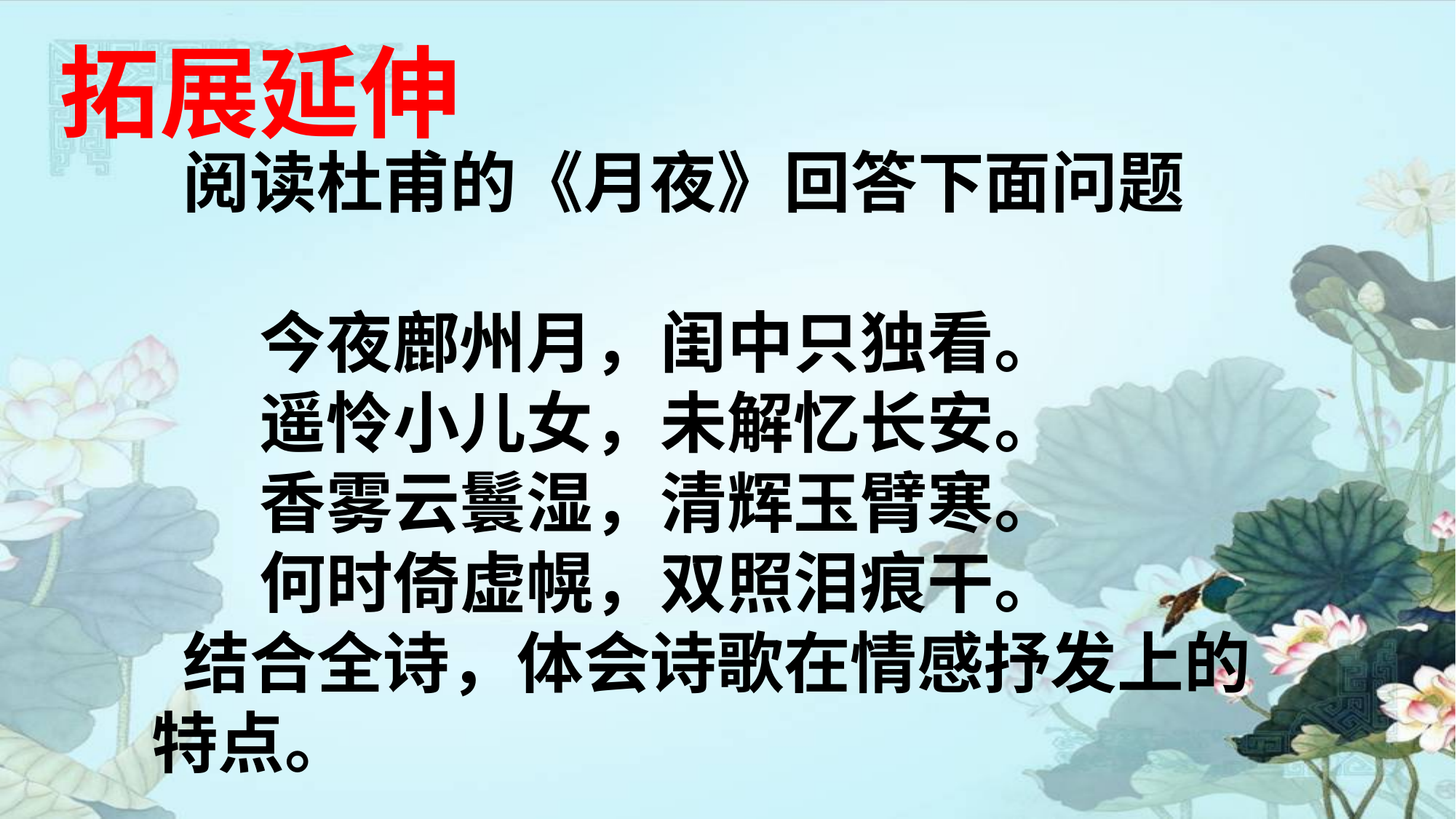

拓展延伸
阅读杜甫的《月夜》回答下面问题
    今夜鄜州月，闺中只独看。
    遥怜小儿女，未解忆长安。
    香雾云鬟湿，清辉玉臂寒。
    何时倚虚幌，双照泪痕干。
结合全诗，体会诗歌在情感抒发上的特点。